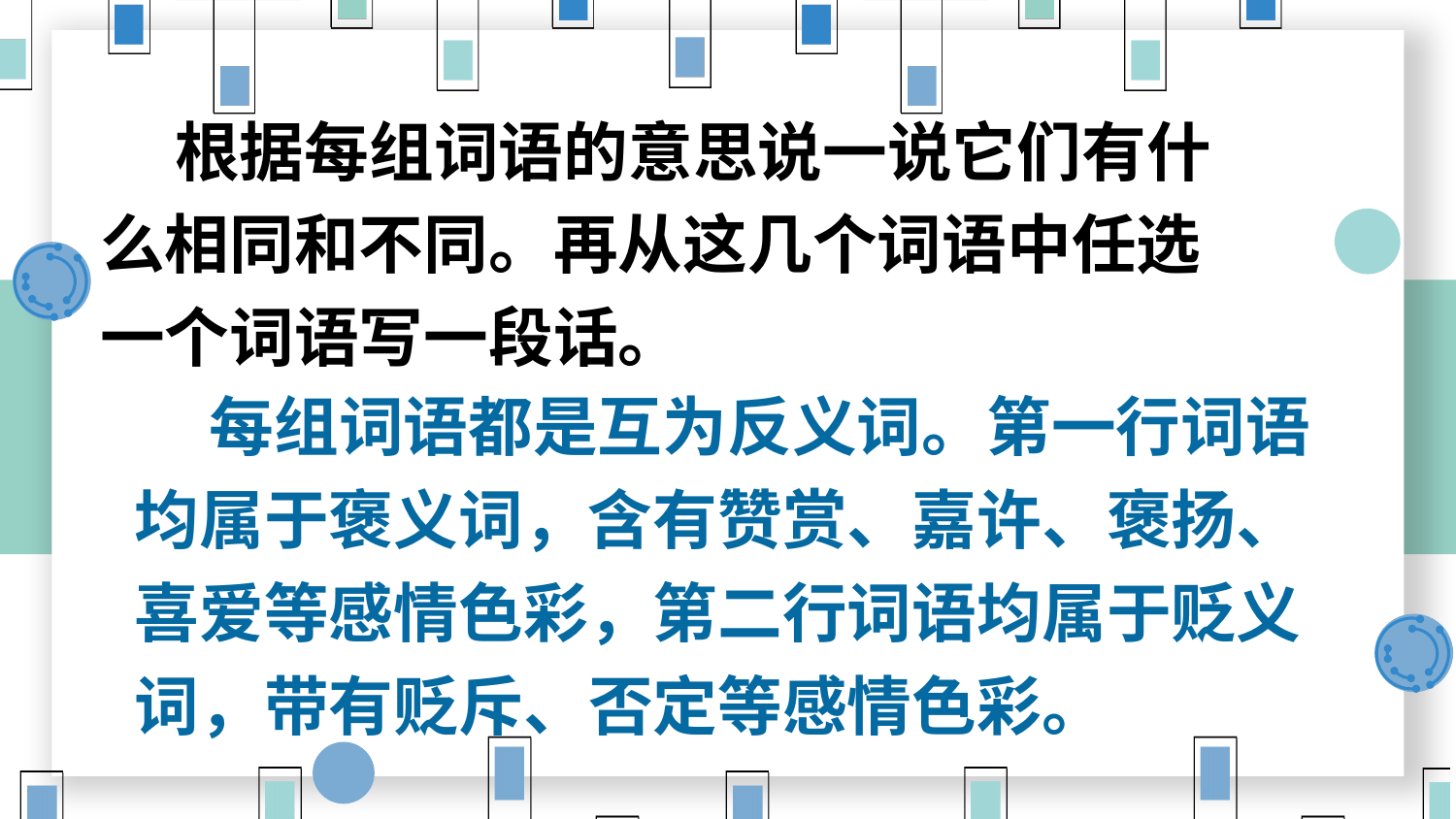

根据每组词语的意思说一说它们有什么相同和不同。再从这几个词语中任选一个词语写一段话。
    每组词语都是互为反义词。第一行词语均属于褒义词，含有赞赏、嘉许、褒扬、喜爱等感情色彩，第二行词语均属于贬义词，带有贬斥、否定等感情色彩。